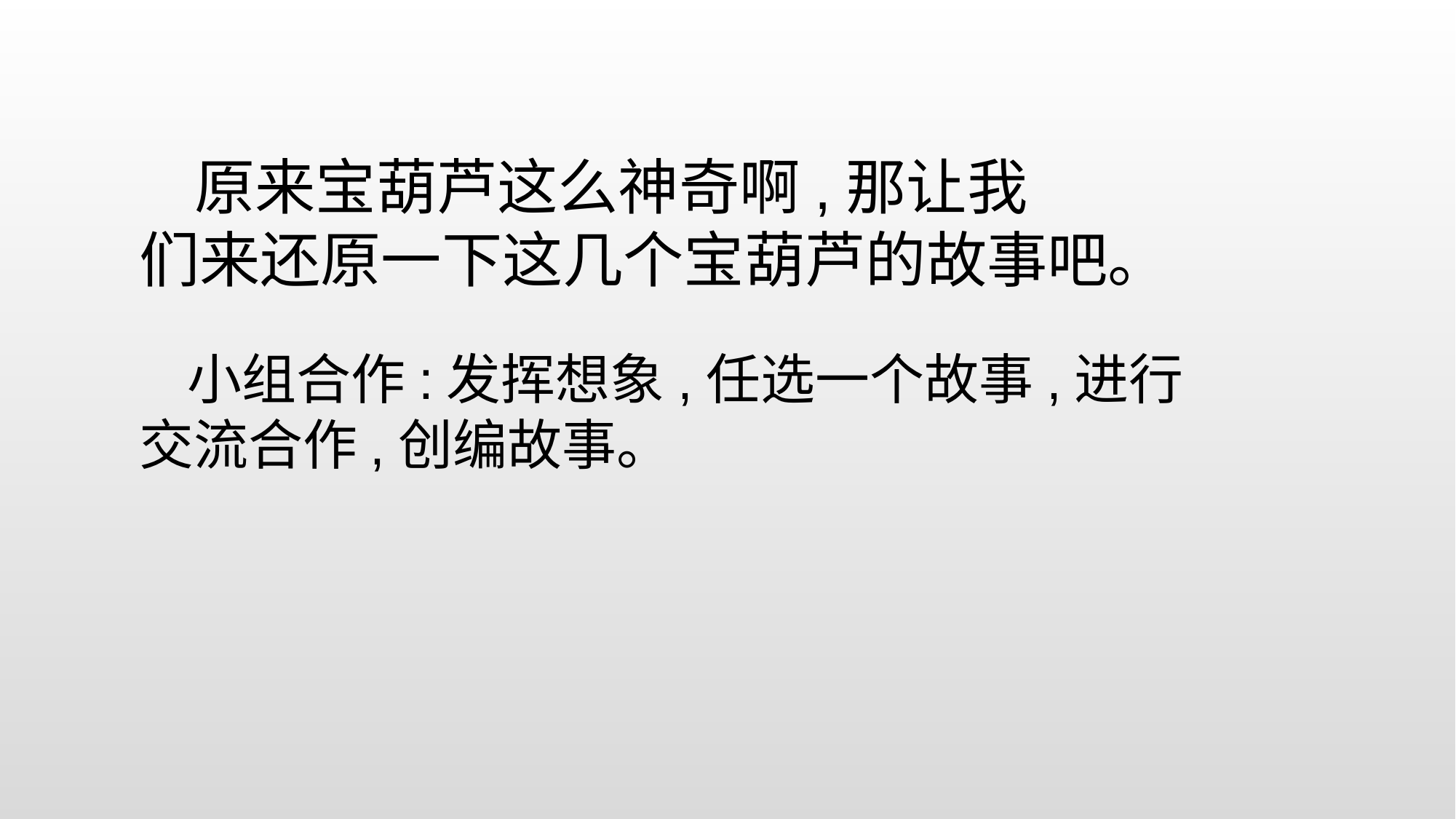

原来宝葫芦这么神奇啊,那让我
们来还原一下这几个宝葫芦的故事吧。

    小组合作:发挥想象,任选一个故事,进行
交流合作,创编故事。